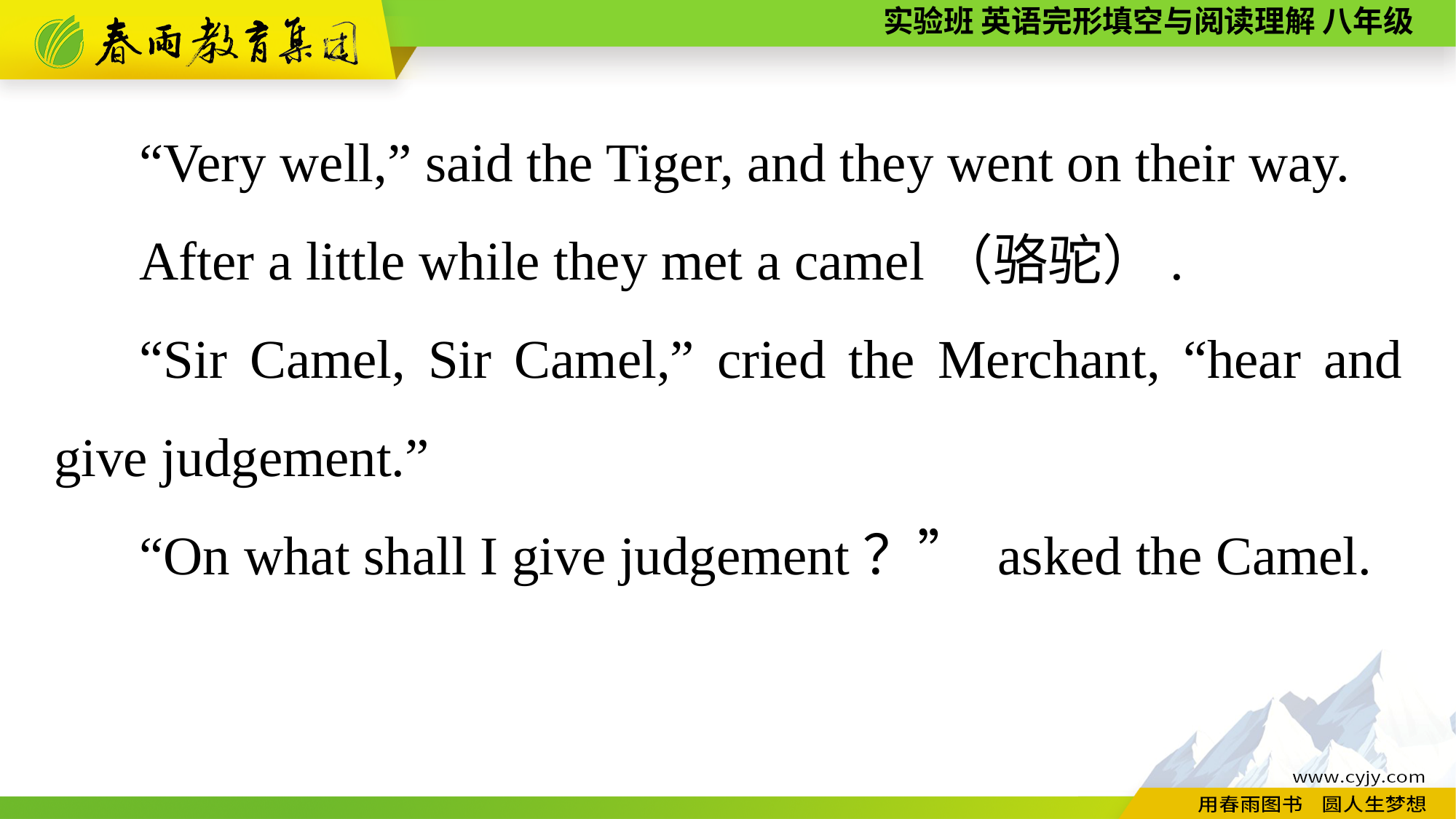

“Very well,” said the Tiger, and they went on their way.
After a little while they met a camel（骆驼）.
“Sir Camel, Sir Camel,” cried the Merchant, “hear and give judgement.”
“On what shall I give judgement？” asked the Camel.